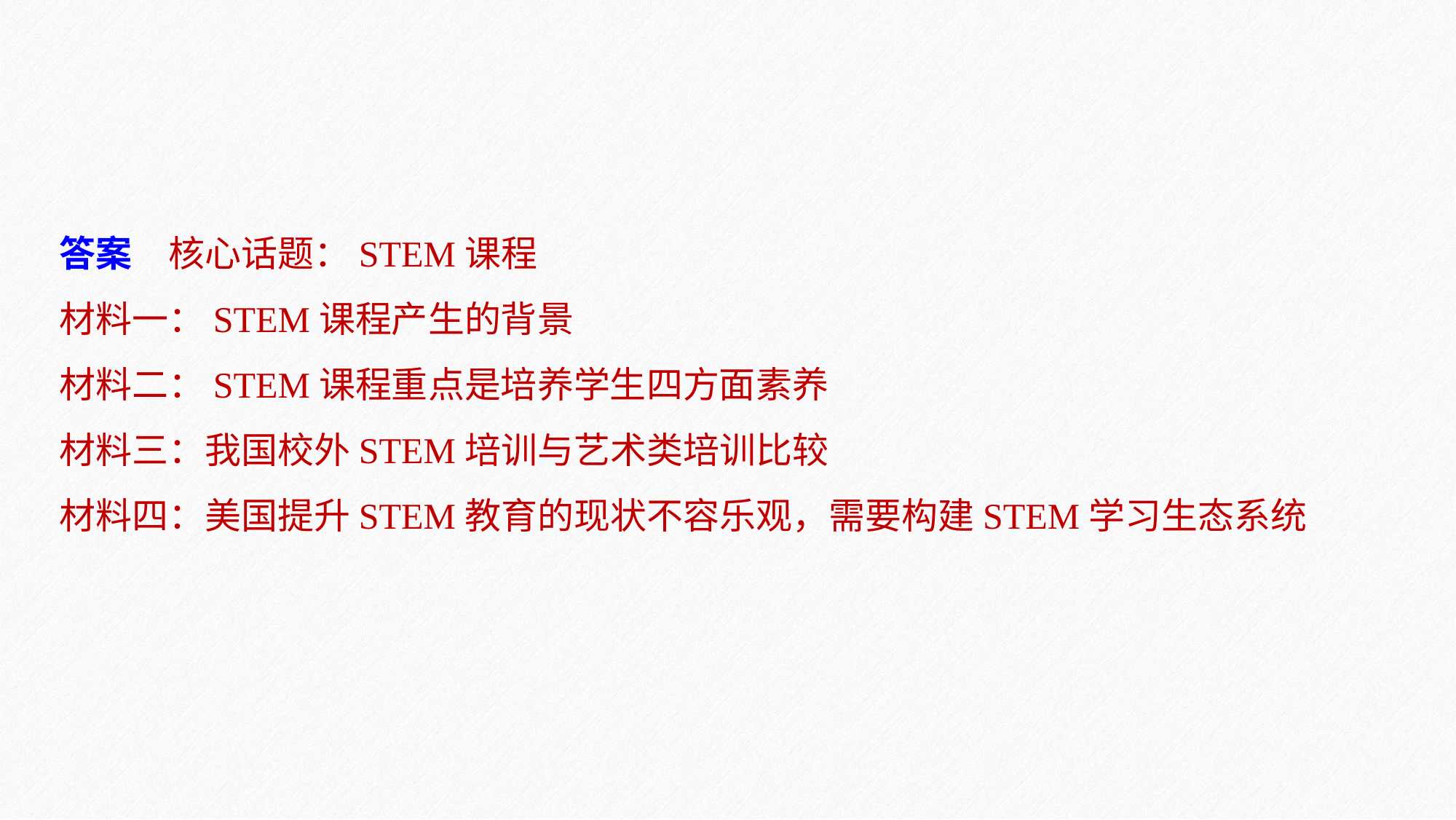

答案　核心话题：STEM课程
材料一：STEM课程产生的背景
材料二：STEM课程重点是培养学生四方面素养
材料三：我国校外STEM培训与艺术类培训比较
材料四：美国提升STEM教育的现状不容乐观，需要构建STEM学习生态系统